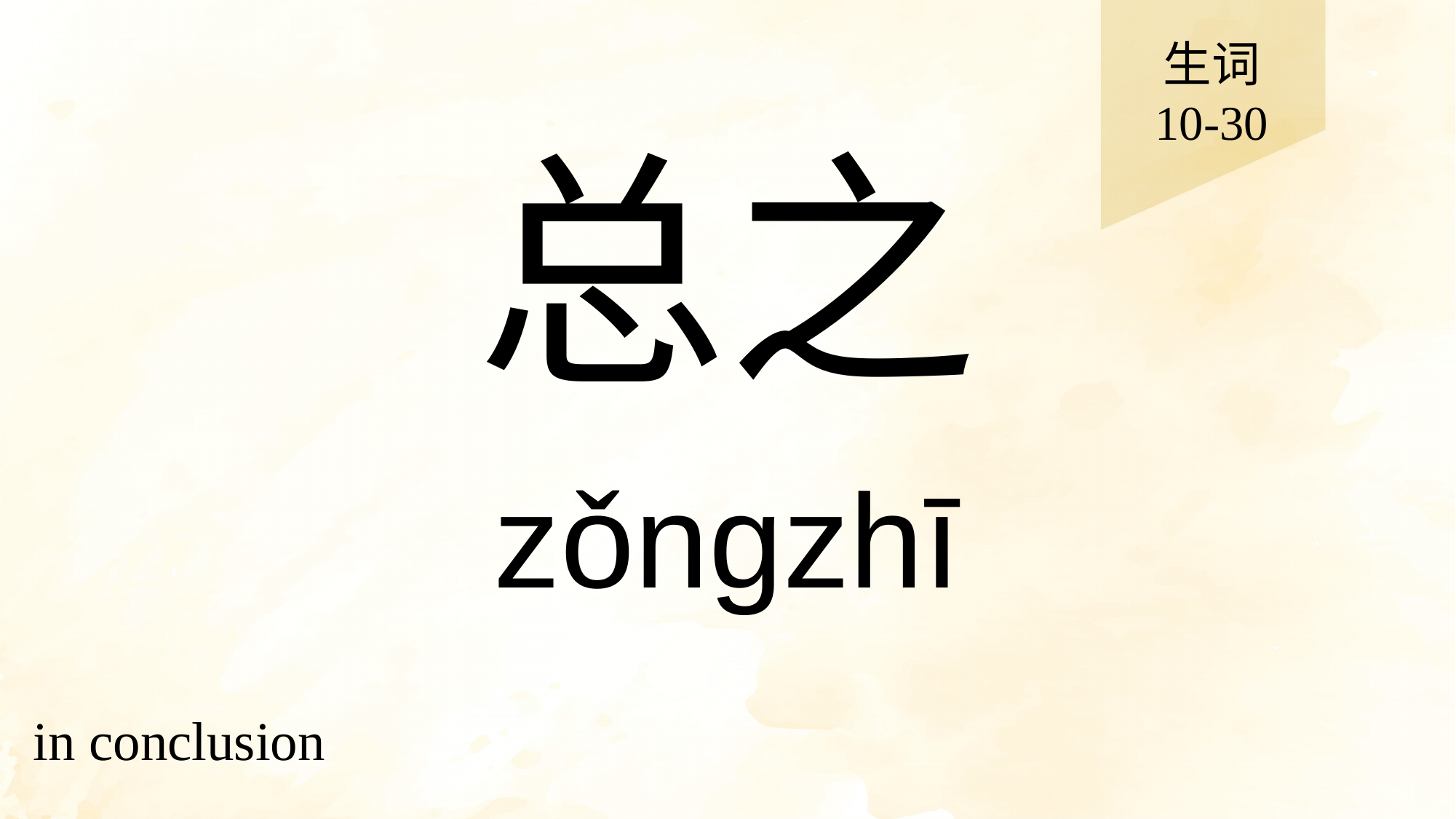

生词
10-30
# 总之
zǒngzhī
in conclusion